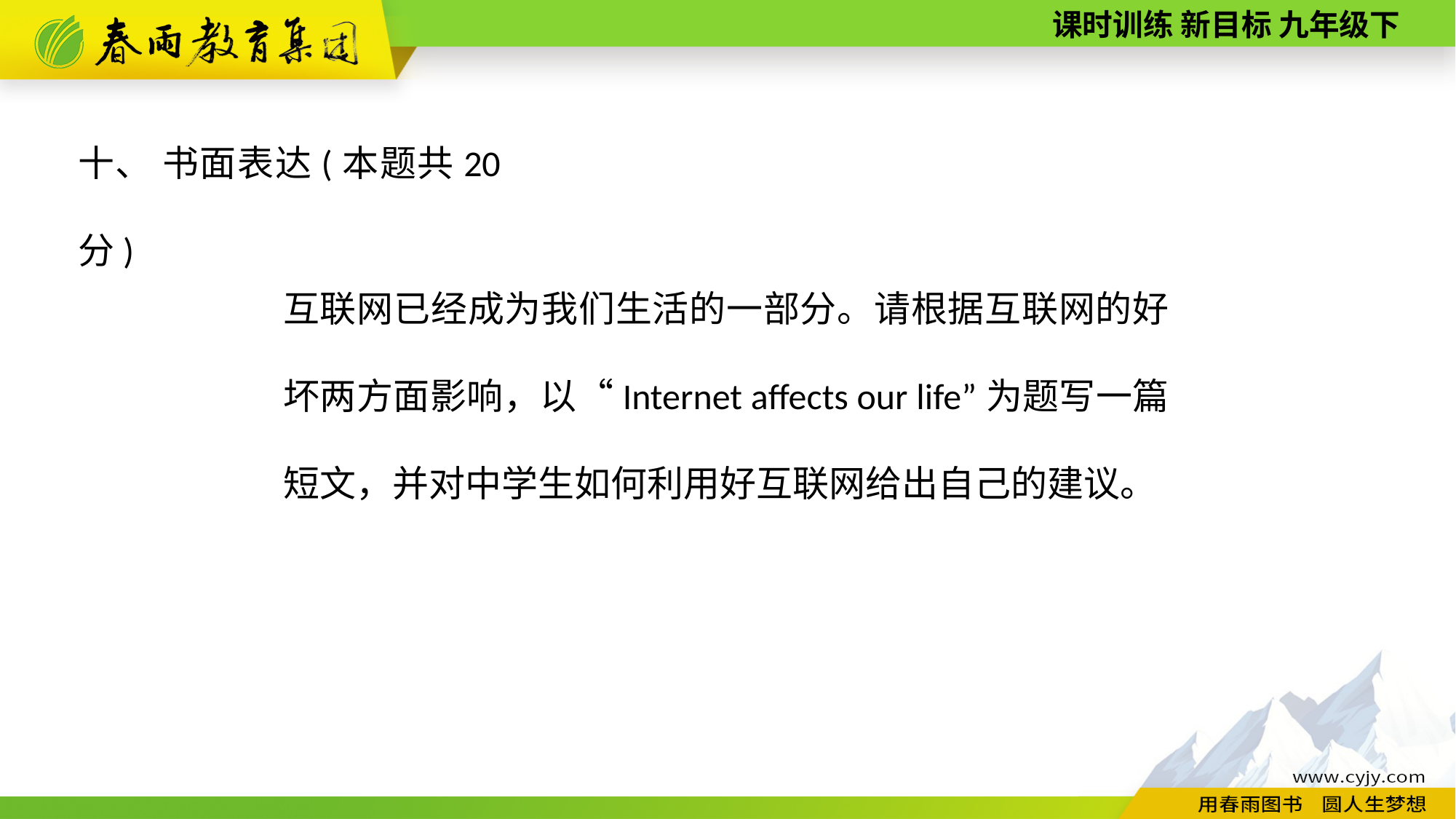

十、 书面表达(本题共20分)
互联网已经成为我们生活的一部分。请根据互联网的好坏两方面影响，以“Internet affects our life”为题写一篇短文，并对中学生如何利用好互联网给出自己的建议。